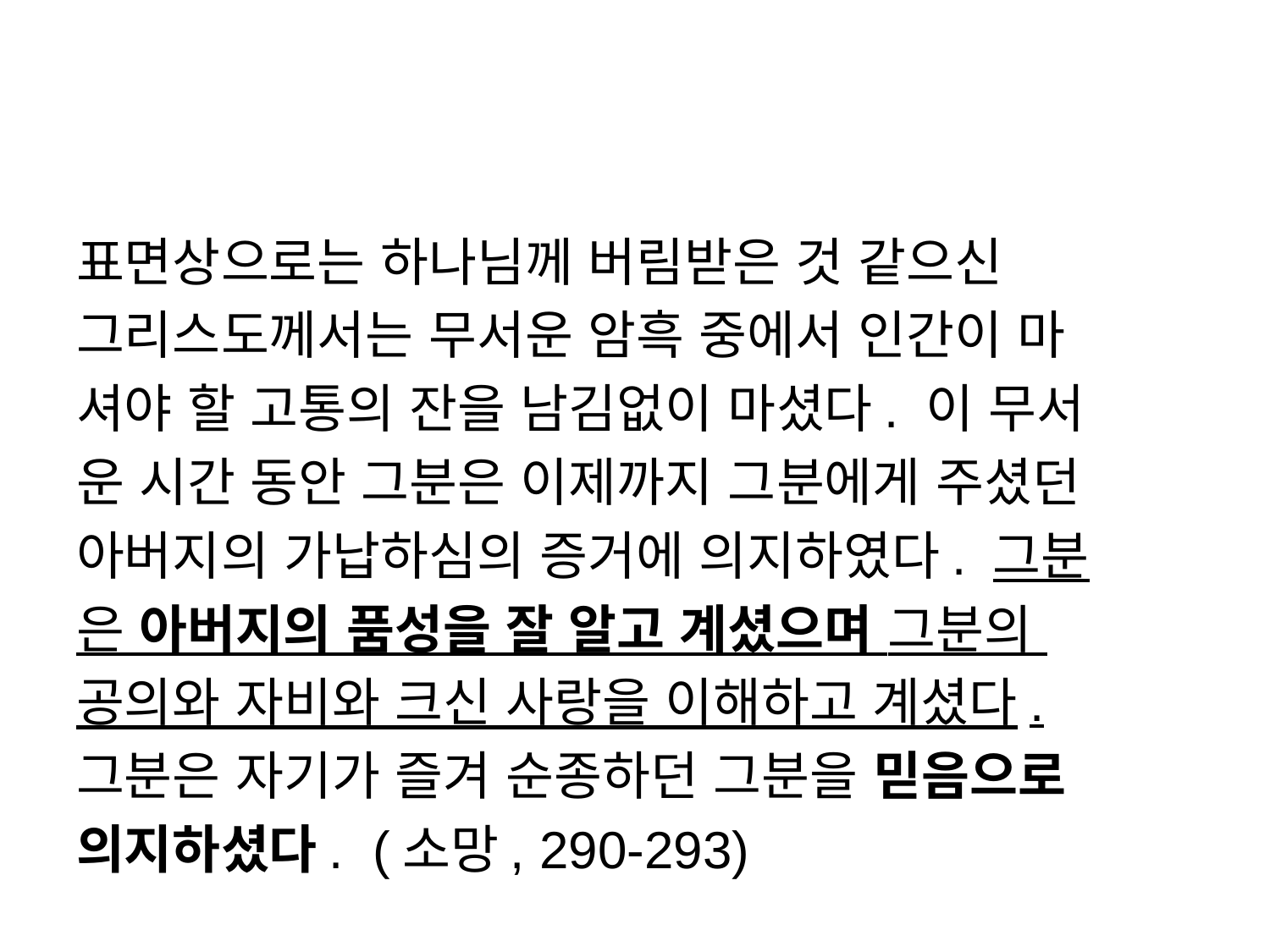

#
표면상으로는 하나님께 버림받은 것 같으신
그리스도께서는 무서운 암흑 중에서 인간이 마
셔야 할 고통의 잔을 남김없이 마셨다. 이 무서
운 시간 동안 그분은 이제까지 그분에게 주셨던
아버지의 가납하심의 증거에 의지하였다. 그분
은 아버지의 품성을 잘 알고 계셨으며 그분의
공의와 자비와 크신 사랑을 이해하고 계셨다.
그분은 자기가 즐겨 순종하던 그분을 믿음으로
의지하셨다.  (소망, 290-293)